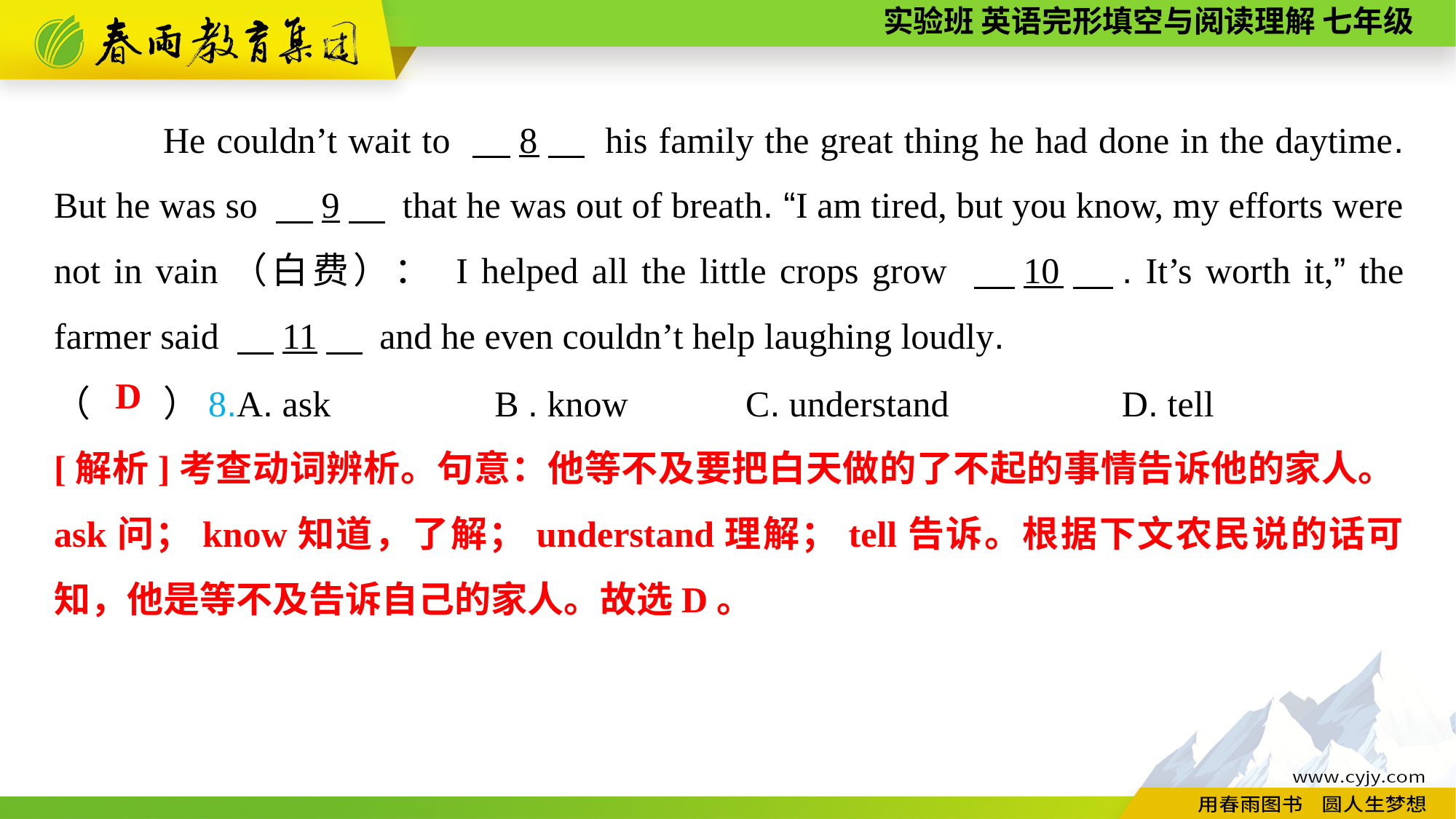

He couldn’t wait to 　8　 his family the great thing he had done in the daytime. But he was so 　9　 that he was out of breath. “I am tired, but you know, my efforts were not in vain（白费）： I helped all the little crops grow 　10　. It’s worth it,” the farmer said 　11　 and he even couldn’t help laughing loudly.
（　　）8.A. ask                  B . know	    C. understand                   D. tell
D
[解析]考查动词辨析。句意：他等不及要把白天做的了不起的事情告诉他的家人。ask问；know知道，了解；understand理解；tell告诉。根据下文农民说的话可知，他是等不及告诉自己的家人。故选D。